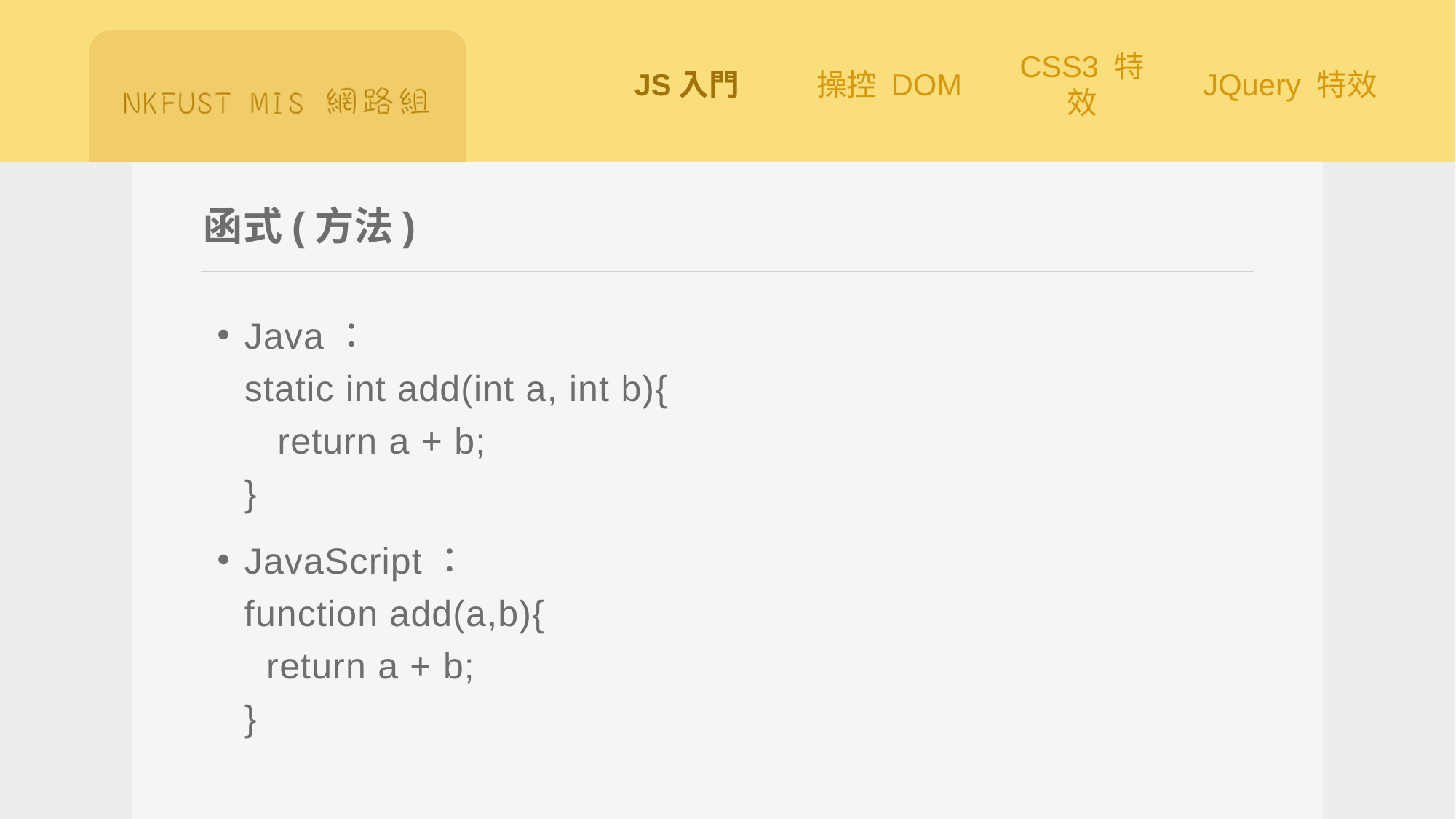

# 函式(方法)
Java：
static int add(int a, int b){
   return a + b;
}
JavaScript：
function add(a,b){
  return a + b;
}